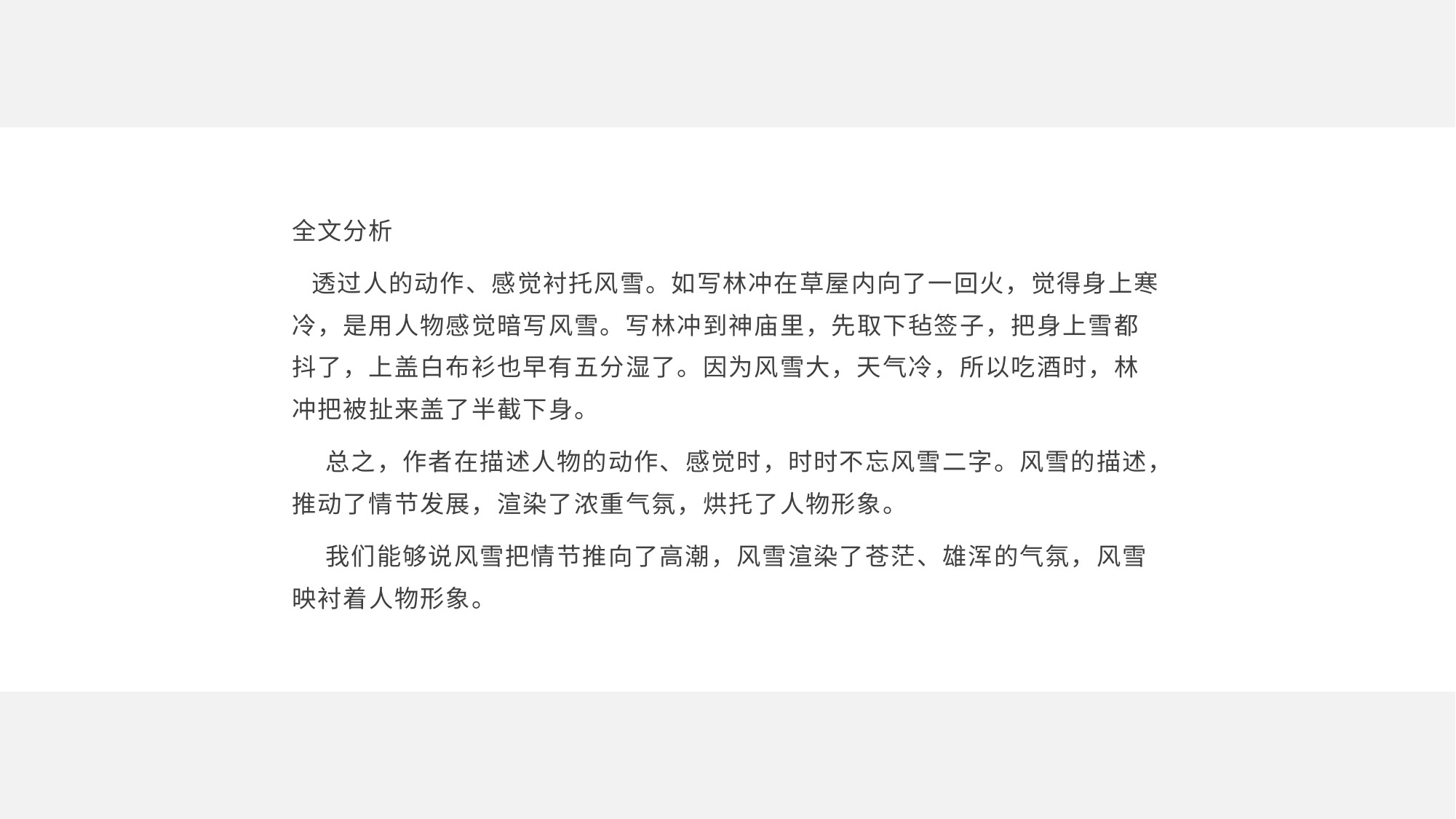

全文分析
  透过人的动作、感觉衬托风雪。如写林冲在草屋内向了一回火，觉得身上寒冷，是用人物感觉暗写风雪。写林冲到神庙里，先取下毡签子，把身上雪都抖了，上盖白布衫也早有五分湿了。因为风雪大，天气冷，所以吃酒时，林冲把被扯来盖了半截下身。
    总之，作者在描述人物的动作、感觉时，时时不忘风雪二字。风雪的描述，推动了情节发展，渲染了浓重气氛，烘托了人物形象。
    我们能够说风雪把情节推向了高潮，风雪渲染了苍茫、雄浑的气氛，风雪映衬着人物形象。